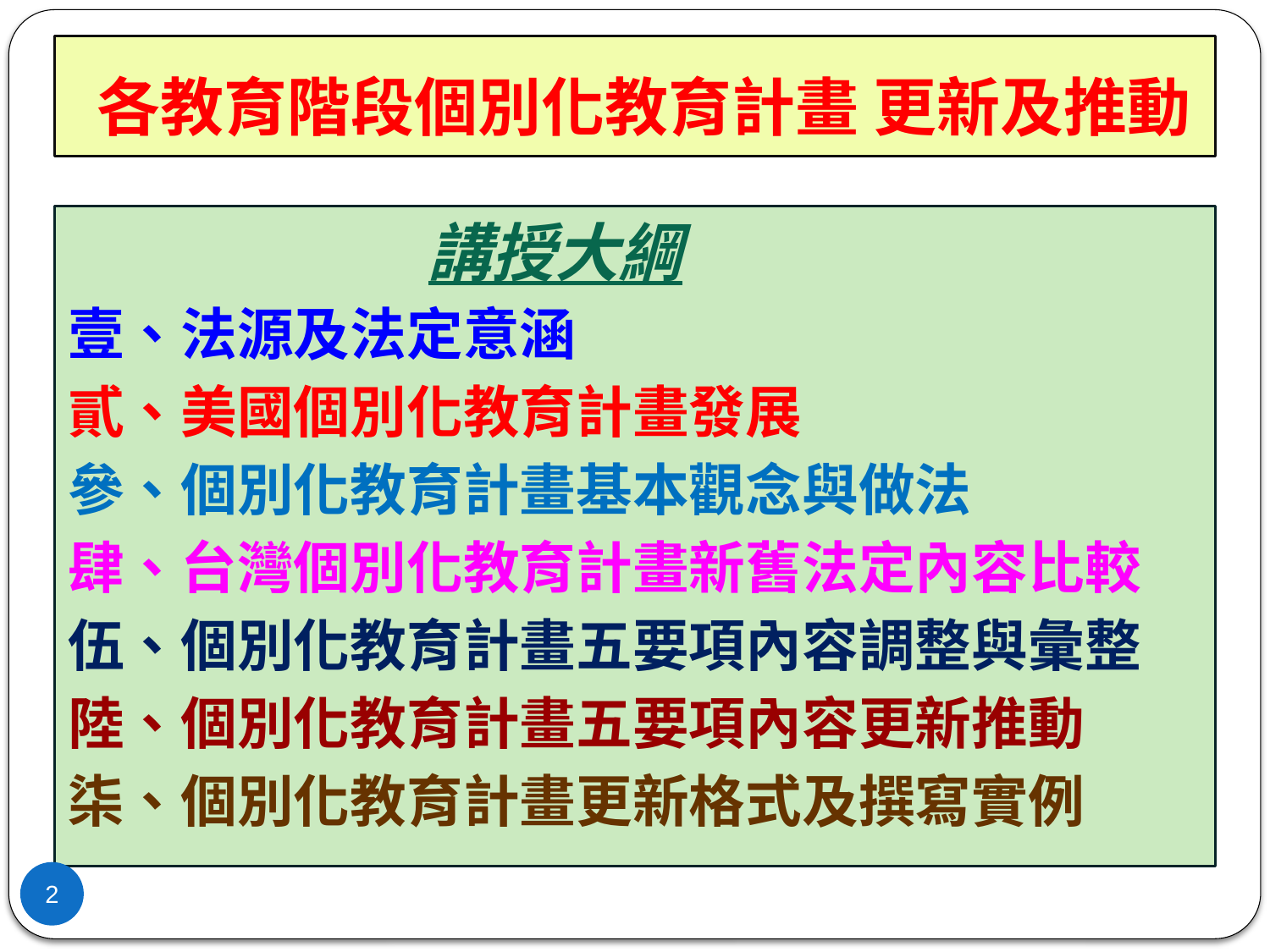

# 各教育階段個別化教育計畫 更新及推動
                        講授大綱
壹、法源及法定意涵
貳、美國個別化教育計畫發展
參、個別化教育計畫基本觀念與做法
肆、台灣個別化教育計畫新舊法定內容比較
伍、個別化教育計畫五要項內容調整與彙整
陸、個別化教育計畫五要項內容更新推動
柒、個別化教育計畫更新格式及撰寫實例
2